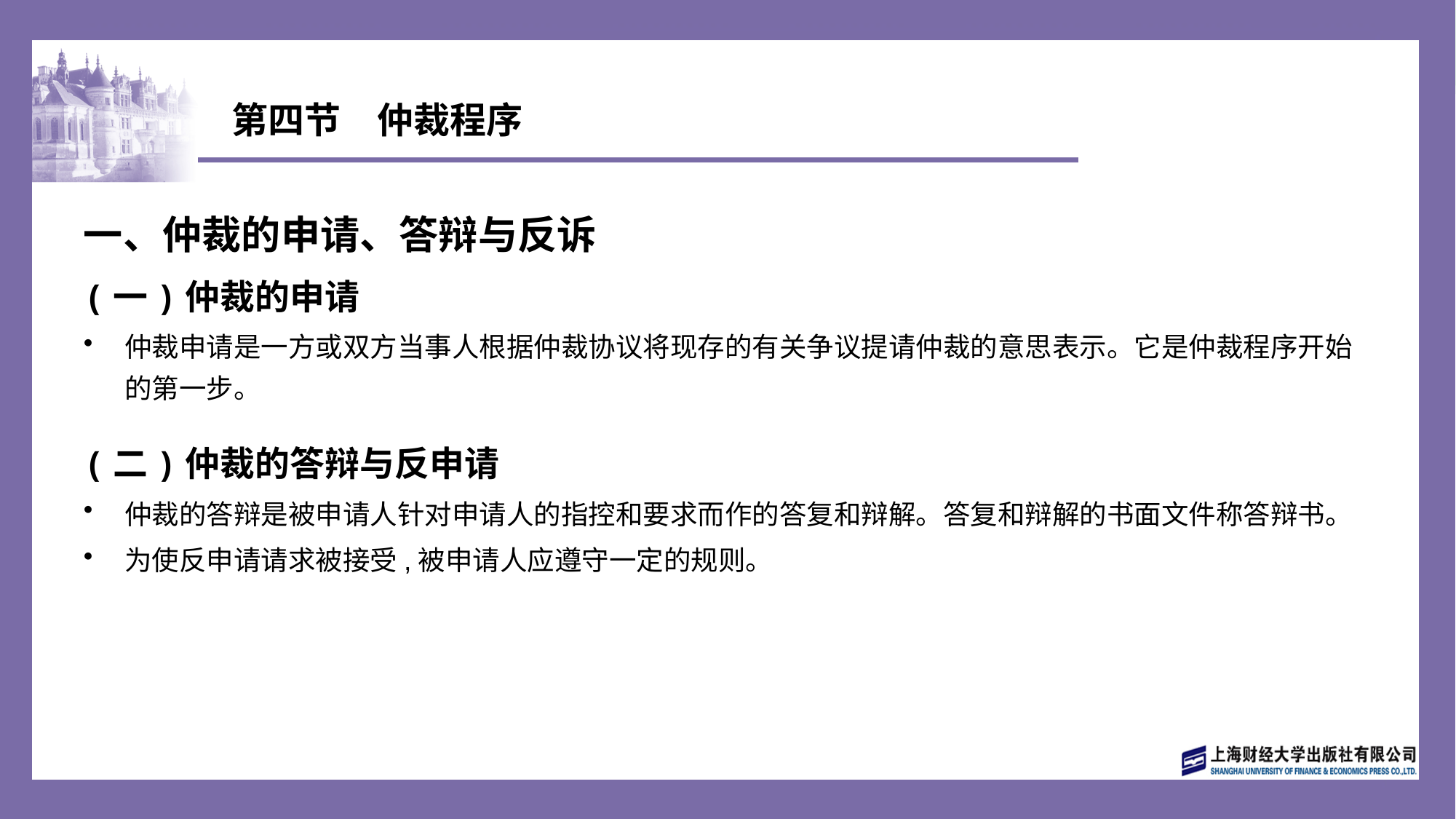

# 第四节　仲裁程序
一、仲裁的申请、答辩与反诉
(一)仲裁的申请
仲裁申请是一方或双方当事人根据仲裁协议将现存的有关争议提请仲裁的意思表示。它是仲裁程序开始的第一步。
(二)仲裁的答辩与反申请
仲裁的答辩是被申请人针对申请人的指控和要求而作的答复和辩解。答复和辩解的书面文件称答辩书。
为使反申请请求被接受,被申请人应遵守一定的规则。